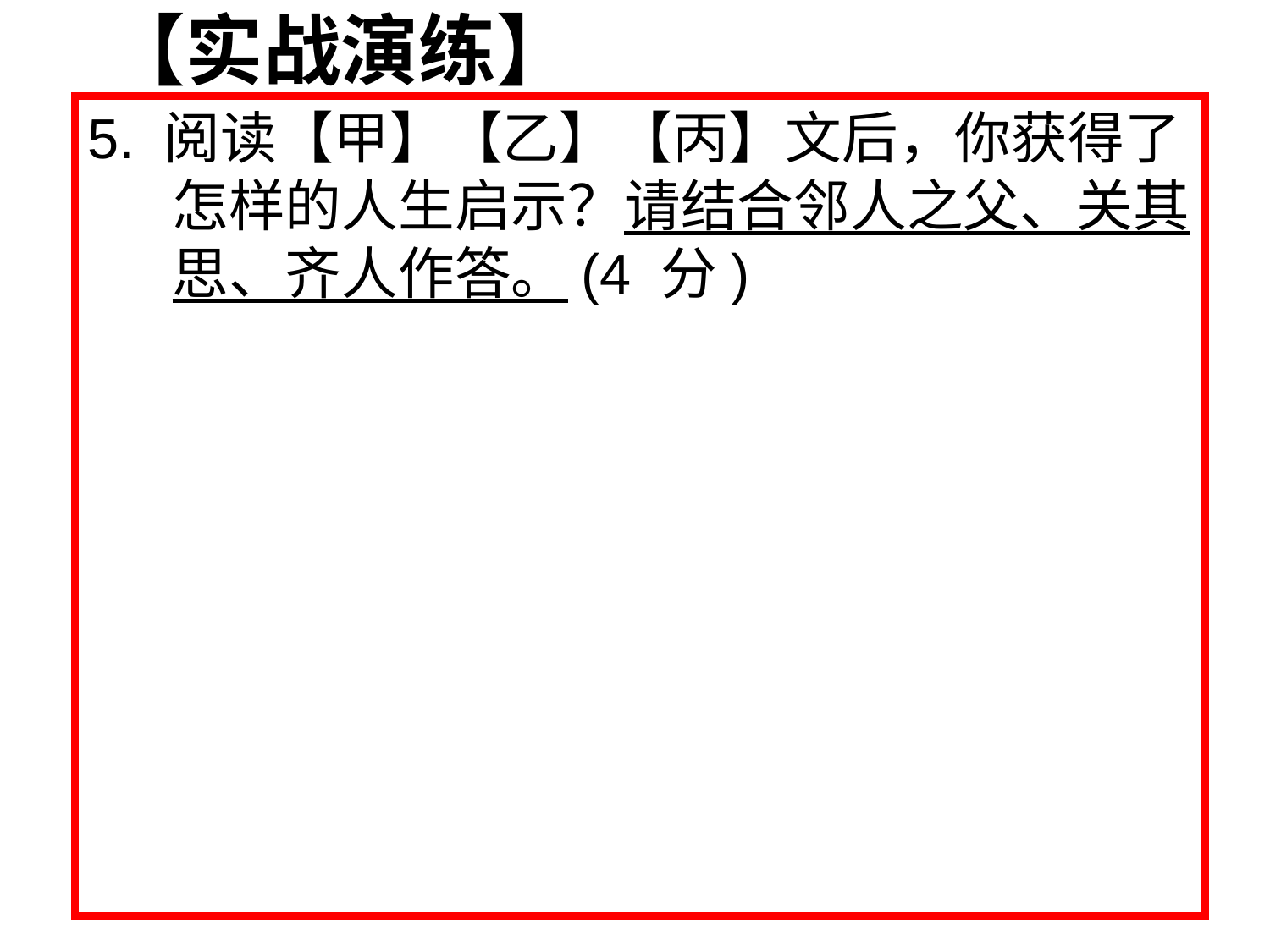

【实战演练】
5. 阅读【甲】【乙】【丙】文后，你获得了怎样的人生启示？请结合邻人之父、关其思、齐人作答。(4 分)